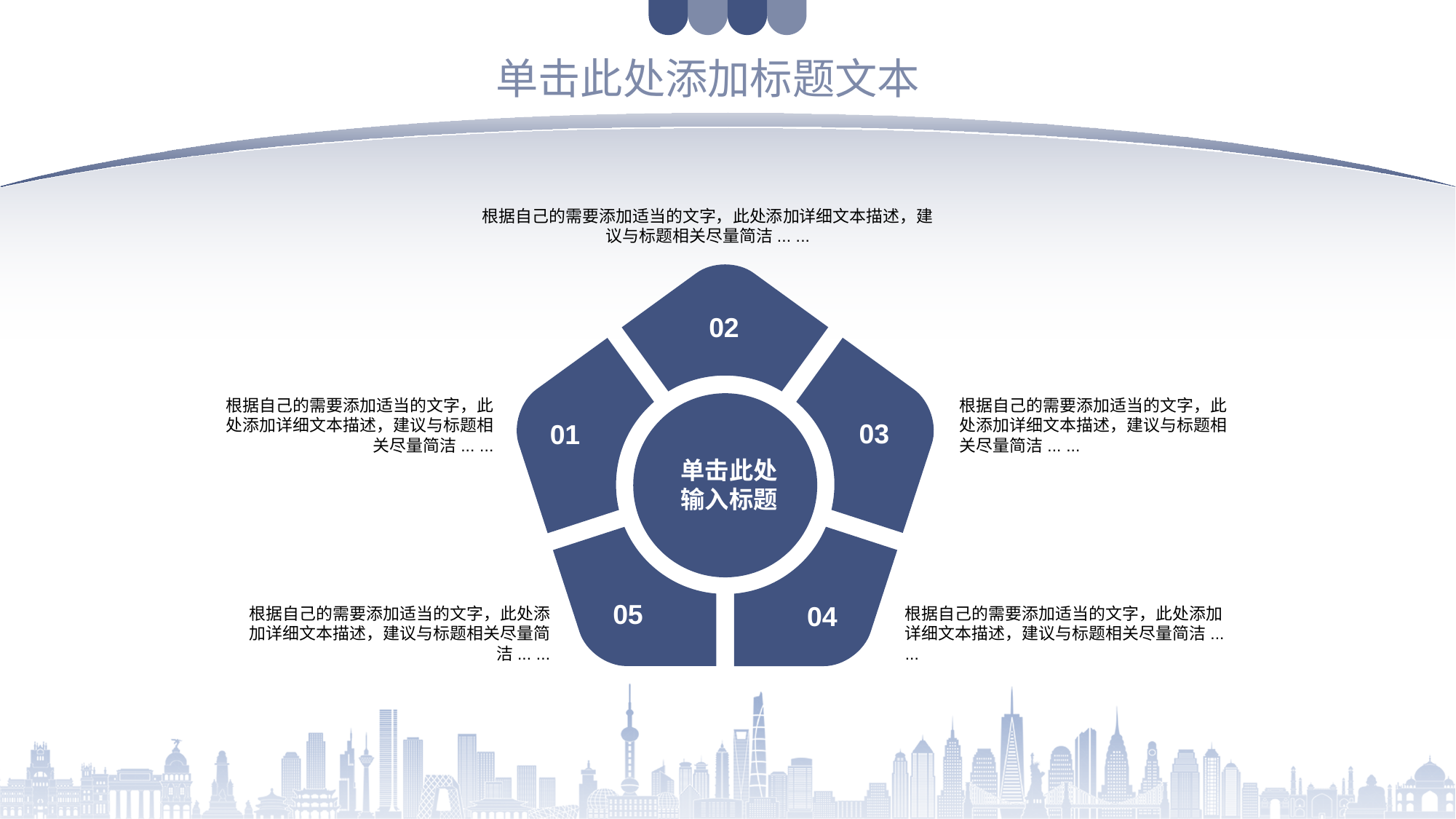

单击此处添加标题文本
根据自己的需要添加适当的文字，此处添加详细文本描述，建议与标题相关尽量简洁... ...

02

03
01

05
04

根据自己的需要添加适当的文字，此处添加详细文本描述，建议与标题相关尽量简洁... ...
根据自己的需要添加适当的文字，此处添加详细文本描述，建议与标题相关尽量简洁... ...
单击此处
输入标题
根据自己的需要添加适当的文字，此处添加详细文本描述，建议与标题相关尽量简洁... ...
根据自己的需要添加适当的文字，此处添加详细文本描述，建议与标题相关尽量简洁... ...